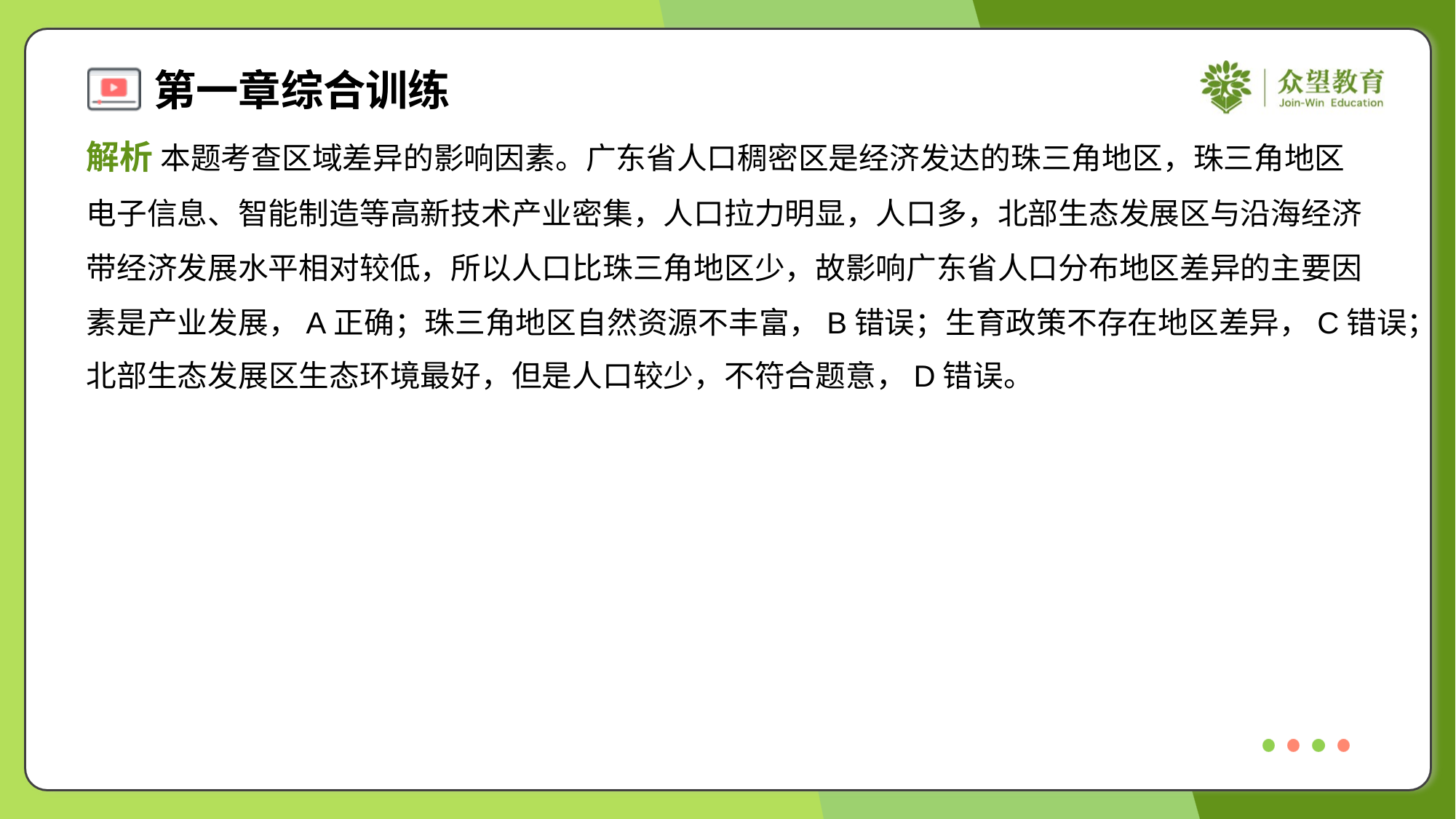

解析 本题考查区域差异的影响因素。广东省人口稠密区是经济发达的珠三角地区，珠三角地区
电子信息、智能制造等高新技术产业密集，人口拉力明显，人口多，北部生态发展区与沿海经济
带经济发展水平相对较低，所以人口比珠三角地区少，故影响广东省人口分布地区差异的主要因
素是产业发展，A正确；珠三角地区自然资源不丰富，B错误；生育政策不存在地区差异，C错误；
北部生态发展区生态环境最好，但是人口较少，不符合题意，D错误。